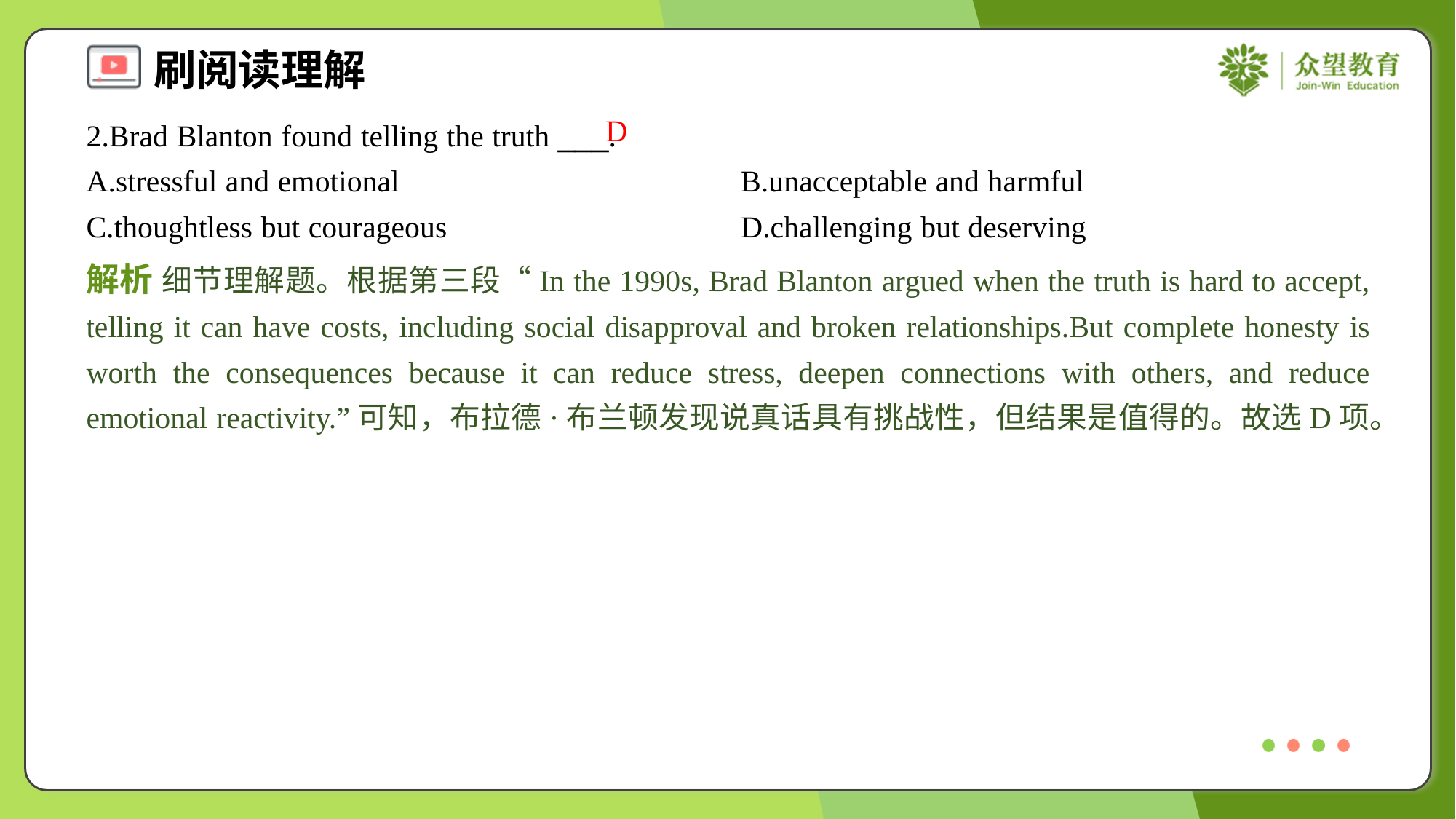

D
2.Brad Blanton found telling the truth ___.
A.stressful and emotional	B.unacceptable and harmful
C.thoughtless but courageous	D.challenging but deserving
解析 细节理解题。根据第三段“In the 1990s, Brad Blanton argued when the truth is hard to accept, telling it can have costs, including social disapproval and broken relationships.But complete honesty is worth the consequences because it can reduce stress, deepen connections with others, and reduce emotional reactivity.”可知，布拉德·布兰顿发现说真话具有挑战性，但结果是值得的。故选D项。